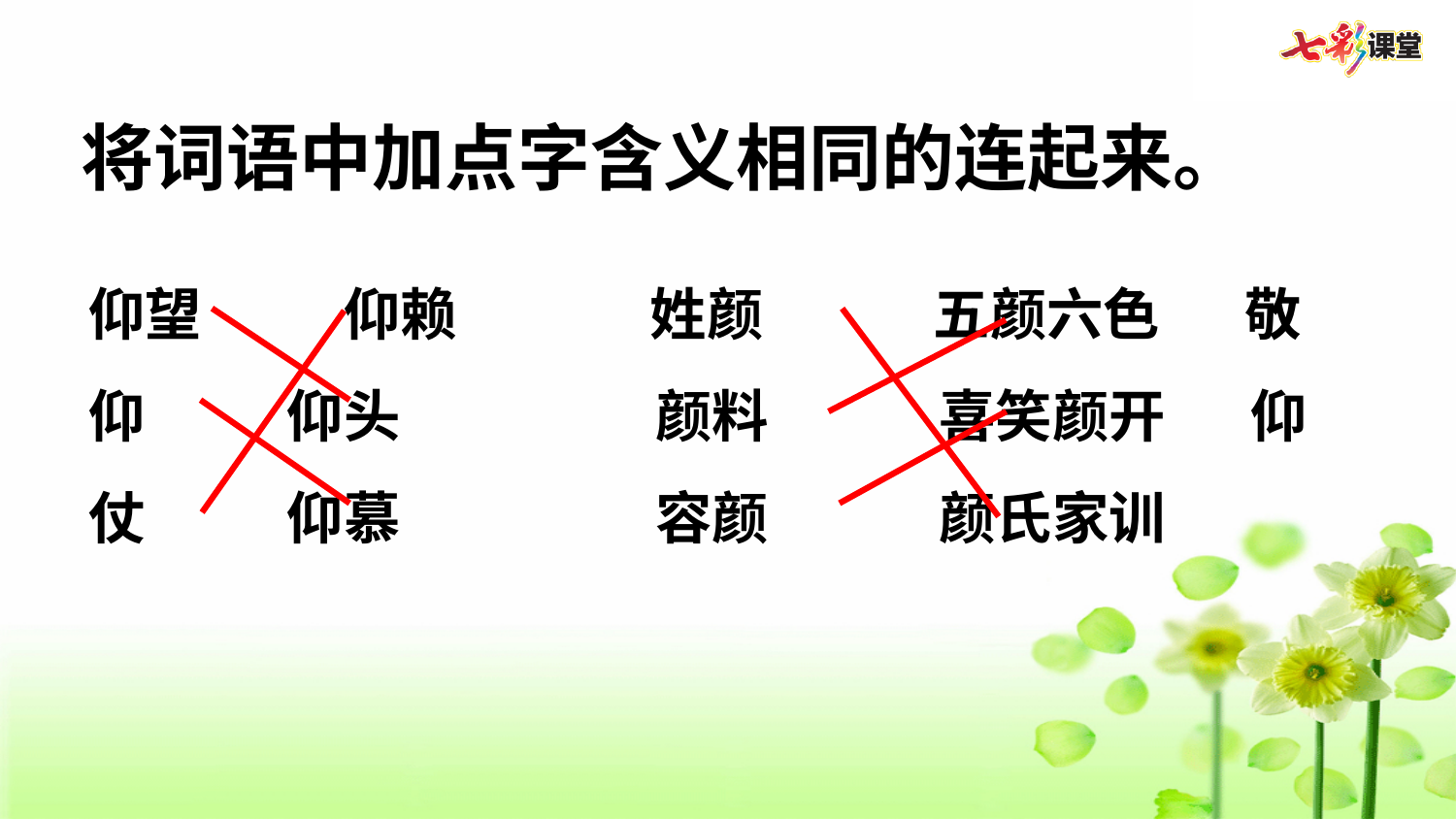

将词语中加点字含义相同的连起来。
仰望     仰赖         姓颜      五颜六色   敬仰     仰头         颜料      喜笑颜开   仰仗     仰慕         容颜      颜氏家训